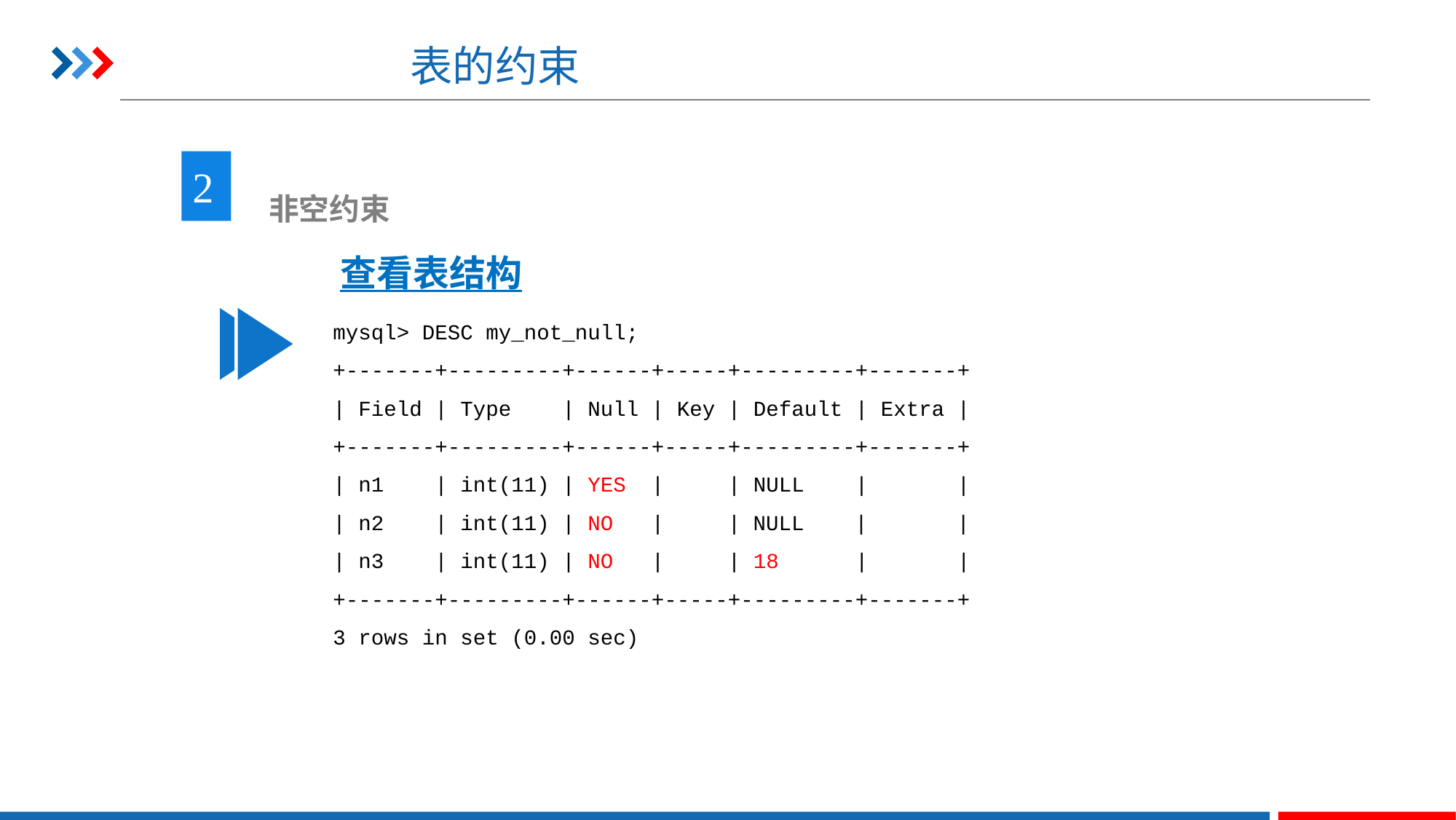

# 表的约束

2
  非空约束
查看表结构
mysql> DESC my_not_null;
+-------+---------+------+-----+---------+-------+
| Field | Type    | Null | Key | Default | Extra |
+-------+---------+------+-----+---------+-------+
| n1    | int(11) | YES  |     | NULL    |       |
| n2    | int(11) | NO   |     | NULL    |       |
| n3    | int(11) | NO   |     | 18      |       |
+-------+---------+------+-----+---------+-------+
3 rows in set (0.00 sec)